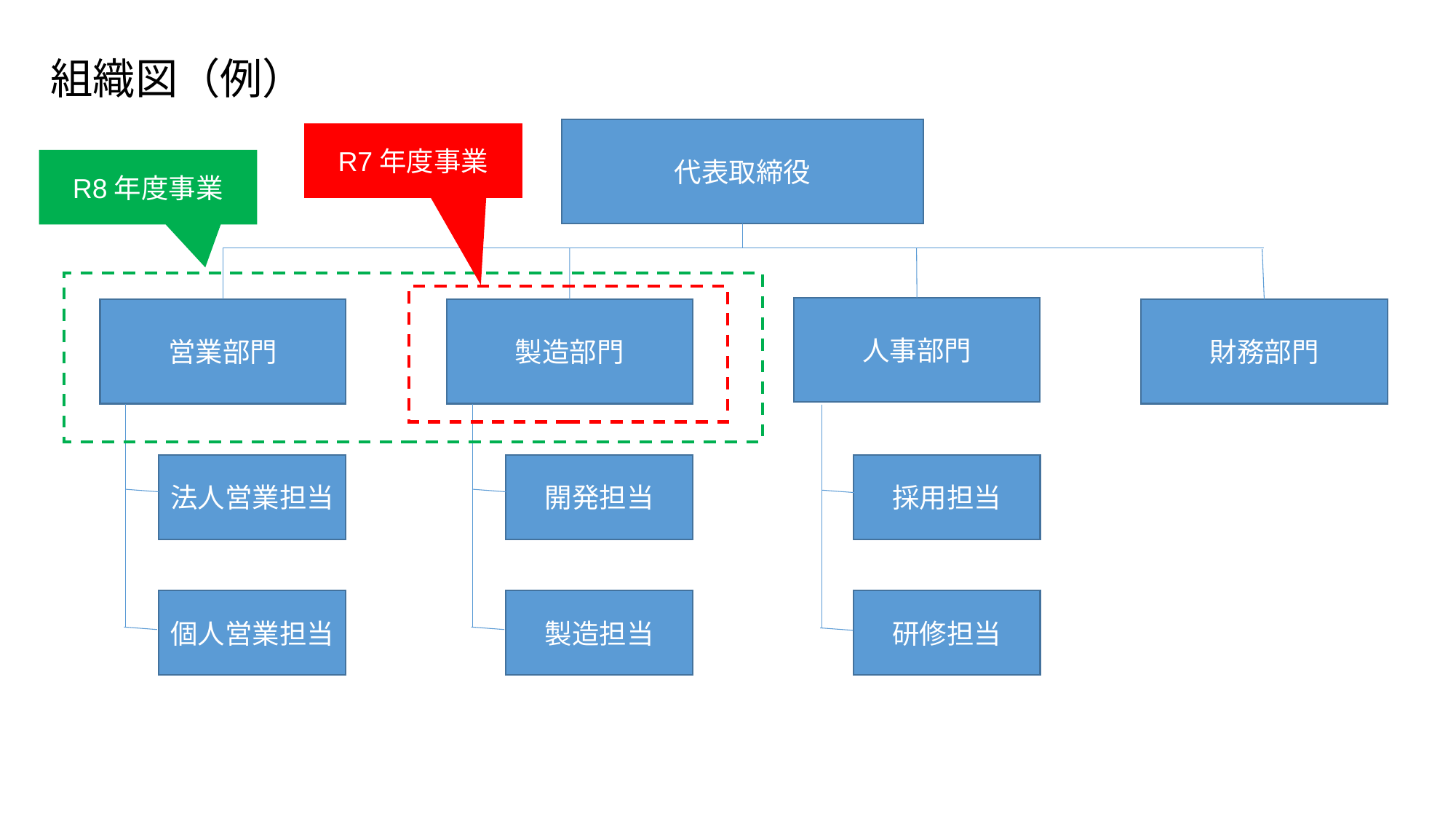

# 組織図（例）
代表取締役
R7年度事業
R8年度事業

人事部門
営業部門
製造部門
財務部門
法人営業担当
開発担当
採用担当
個人営業担当
製造担当
研修担当